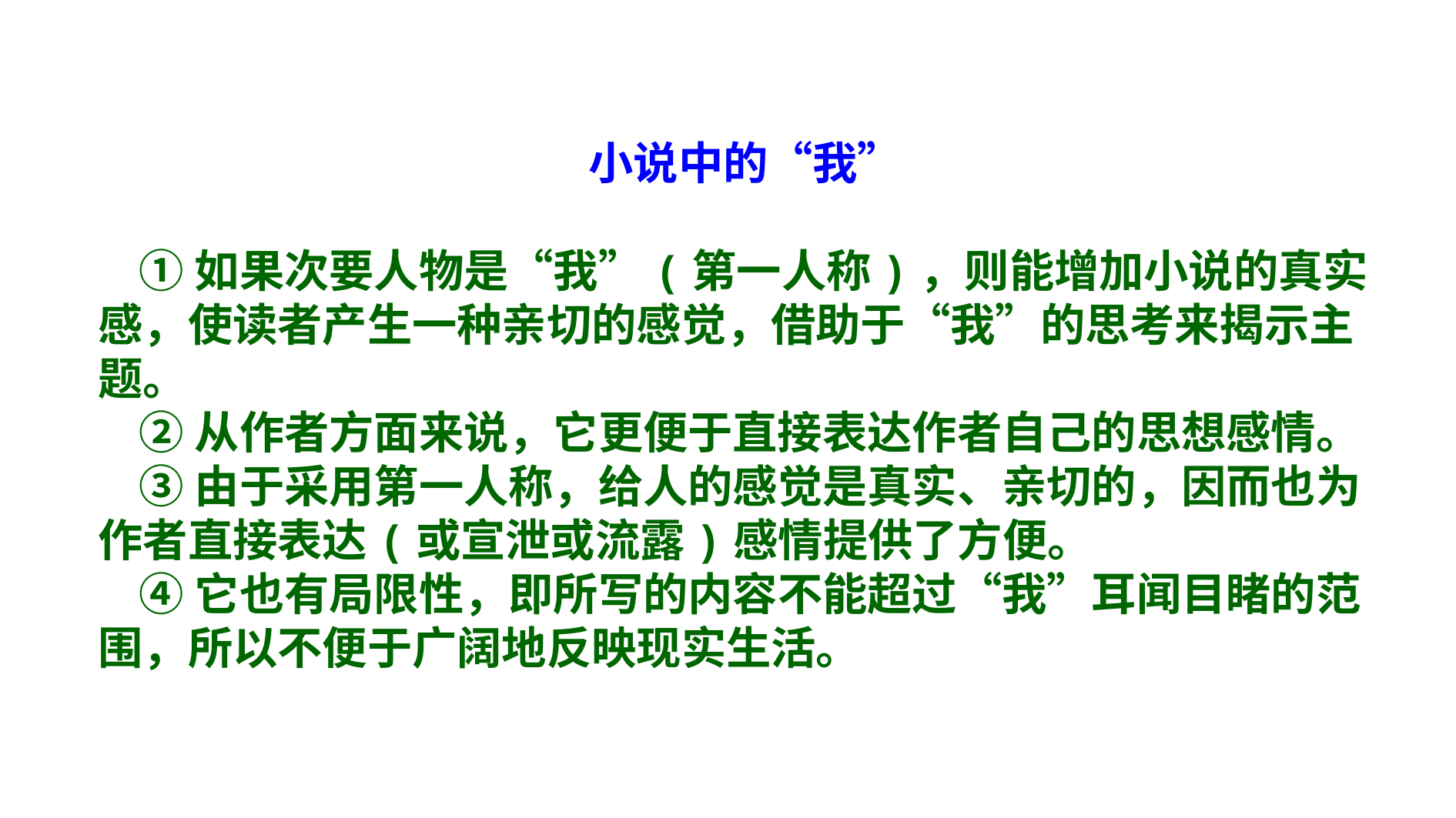

小说中的“我”

    ①如果次要人物是“我”(第一人称)，则能增加小说的真实感，使读者产生一种亲切的感觉，借助于“我”的思考来揭示主题。
    ②从作者方面来说，它更便于直接表达作者自己的思想感情。
    ③由于采用第一人称，给人的感觉是真实、亲切的，因而也为作者直接表达(或宣泄或流露)感情提供了方便。
    ④它也有局限性，即所写的内容不能超过“我”耳闻目睹的范围，所以不便于广阔地反映现实生活。